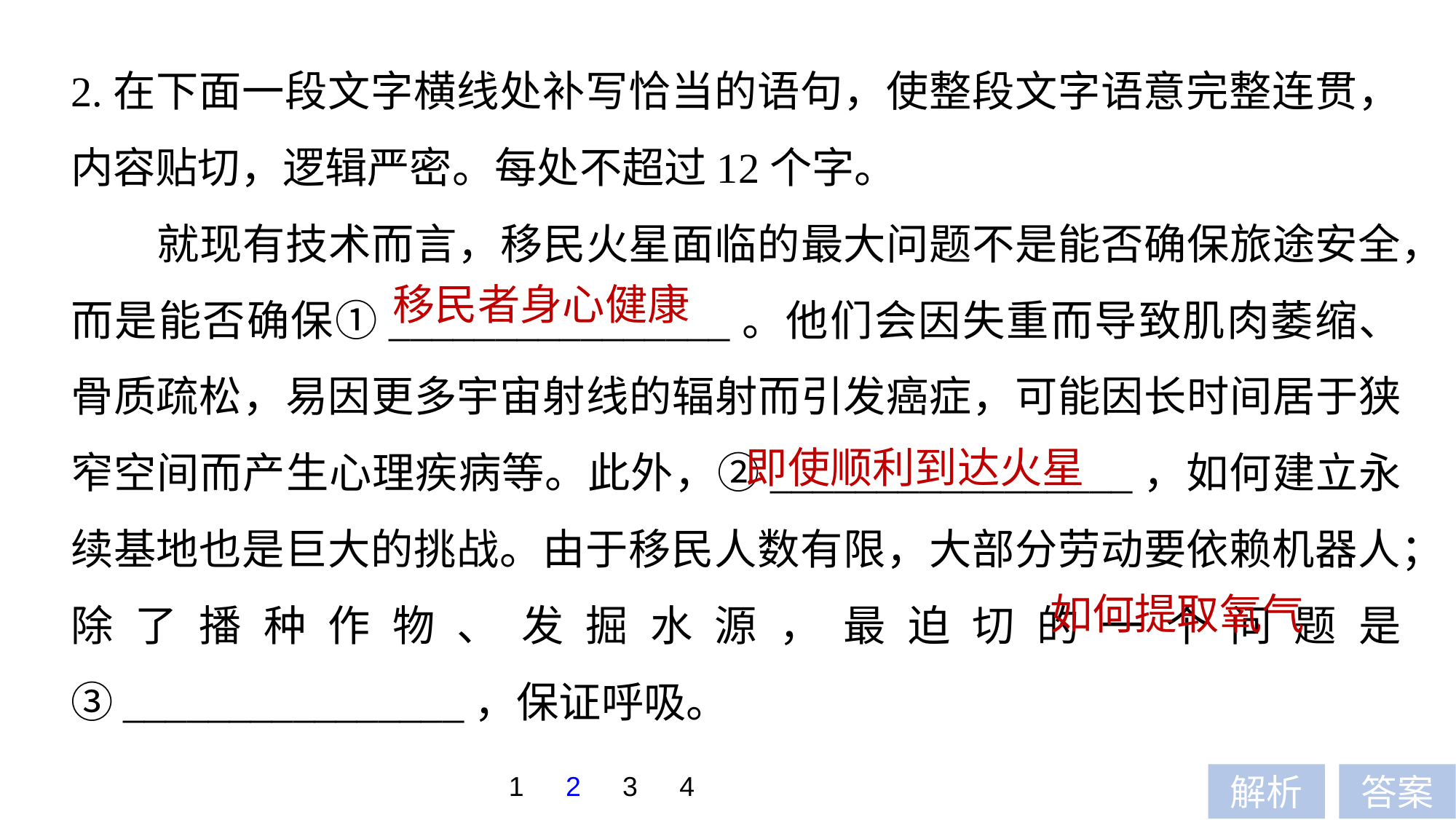

2.在下面一段文字横线处补写恰当的语句，使整段文字语意完整连贯，内容贴切，逻辑严密。每处不超过12个字。
就现有技术而言，移民火星面临的最大问题不是能否确保旅途安全，而是能否确保①________________。他们会因失重而导致肌肉萎缩、骨质疏松，易因更多宇宙射线的辐射而引发癌症，可能因长时间居于狭窄空间而产生心理疾病等。此外，②_________________，如何建立永续基地也是巨大的挑战。由于移民人数有限，大部分劳动要依赖机器人；除了播种作物、发掘水源，最迫切的一个问题是③________________，保证呼吸。
移民者身心健康
即使顺利到达火星
如何提取氧气
1
2
3
4
解析
答案